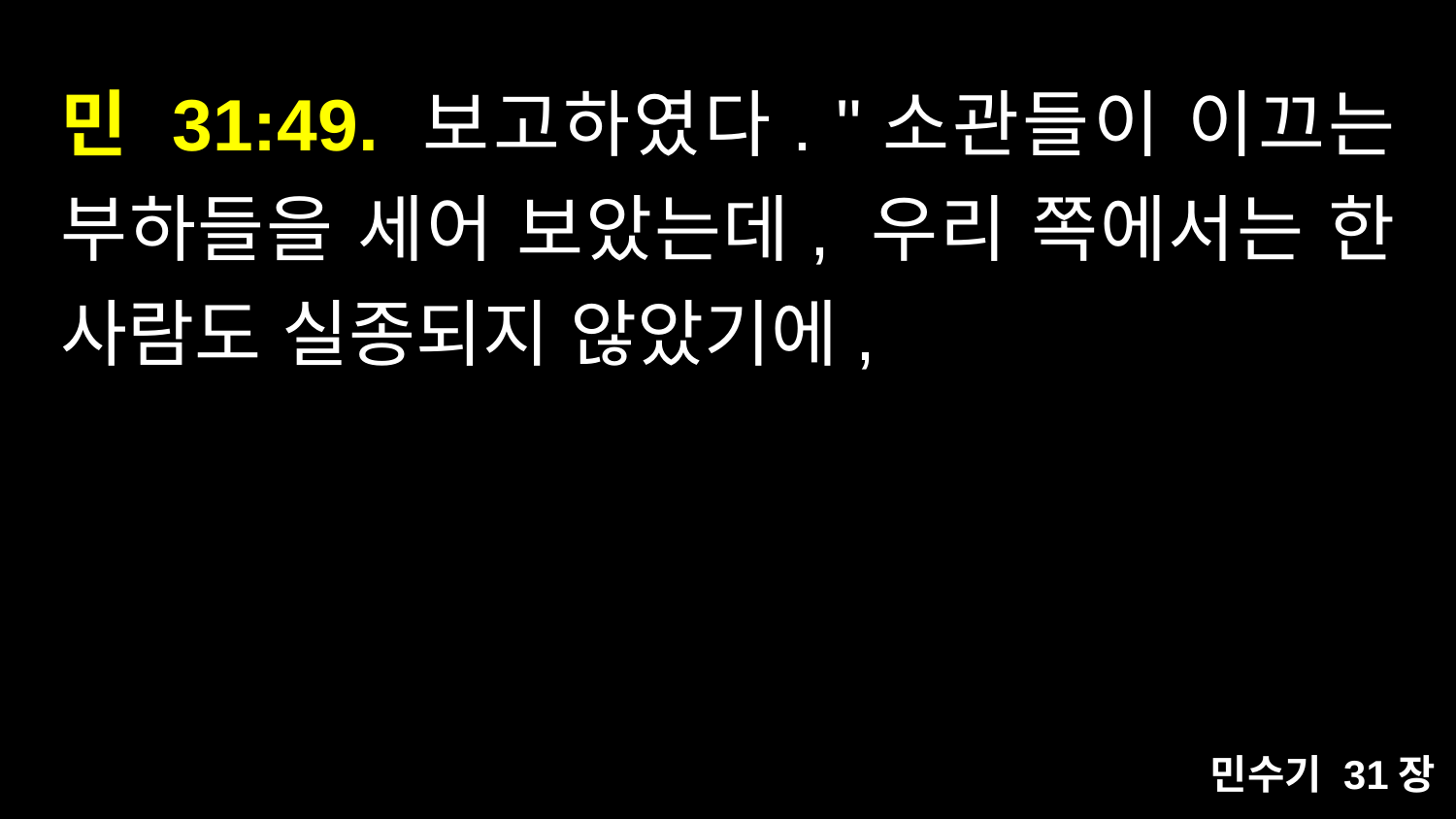

# 민 31:49. 보고하였다. "소관들이 이끄는 부하들을 세어 보았는데, 우리 쪽에서는 한 사람도 실종되지 않았기에,
민수기 31장